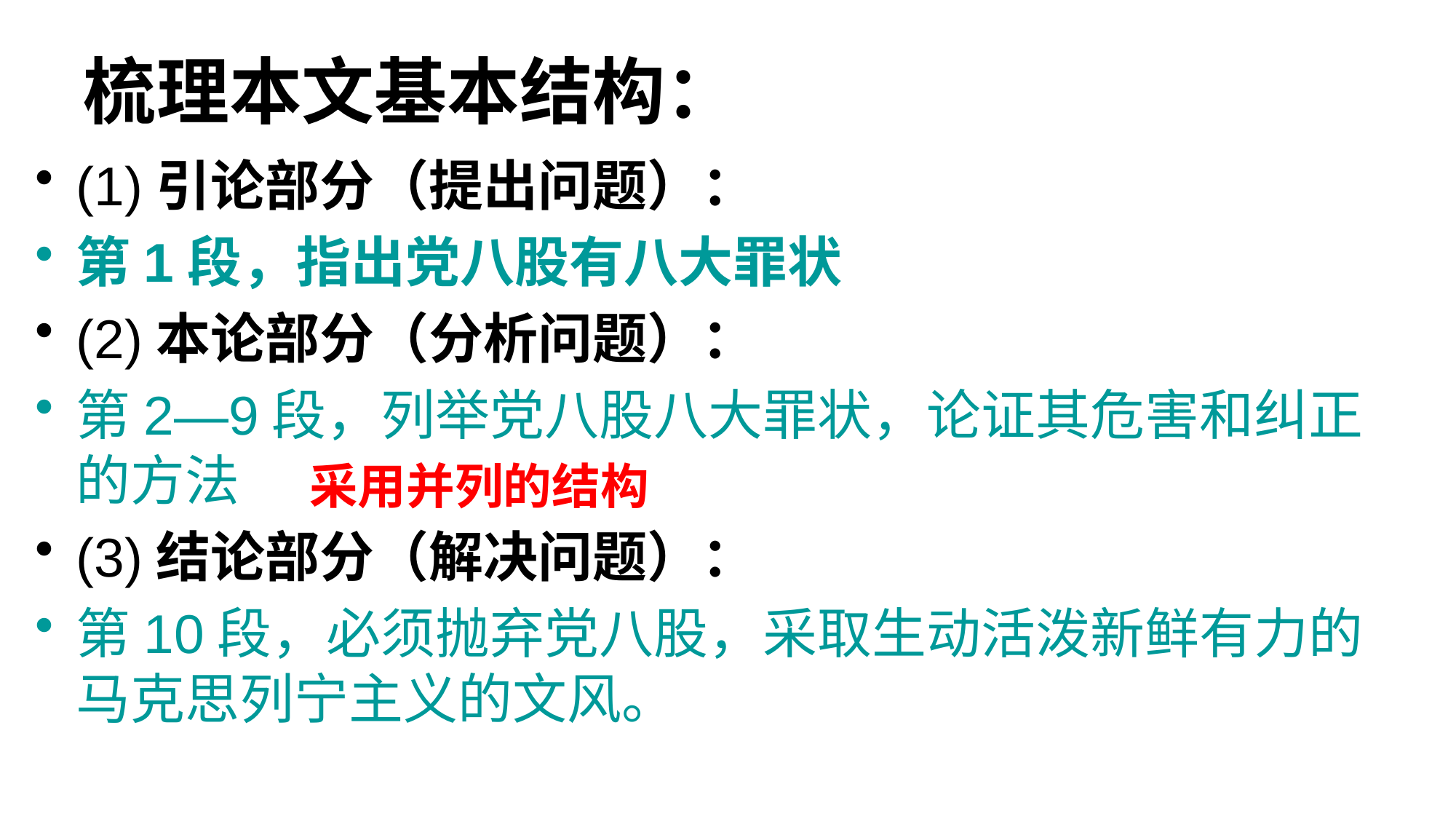

# 梳理本文基本结构：
(1)引论部分（提出问题）：
第1段，指出党八股有八大罪状
(2)本论部分（分析问题）：
第2—9段，列举党八股八大罪状，论证其危害和纠正的方法
(3)结论部分（解决问题）：
第10段，必须抛弃党八股，采取生动活泼新鲜有力的马克思列宁主义的文风。
采用并列的结构